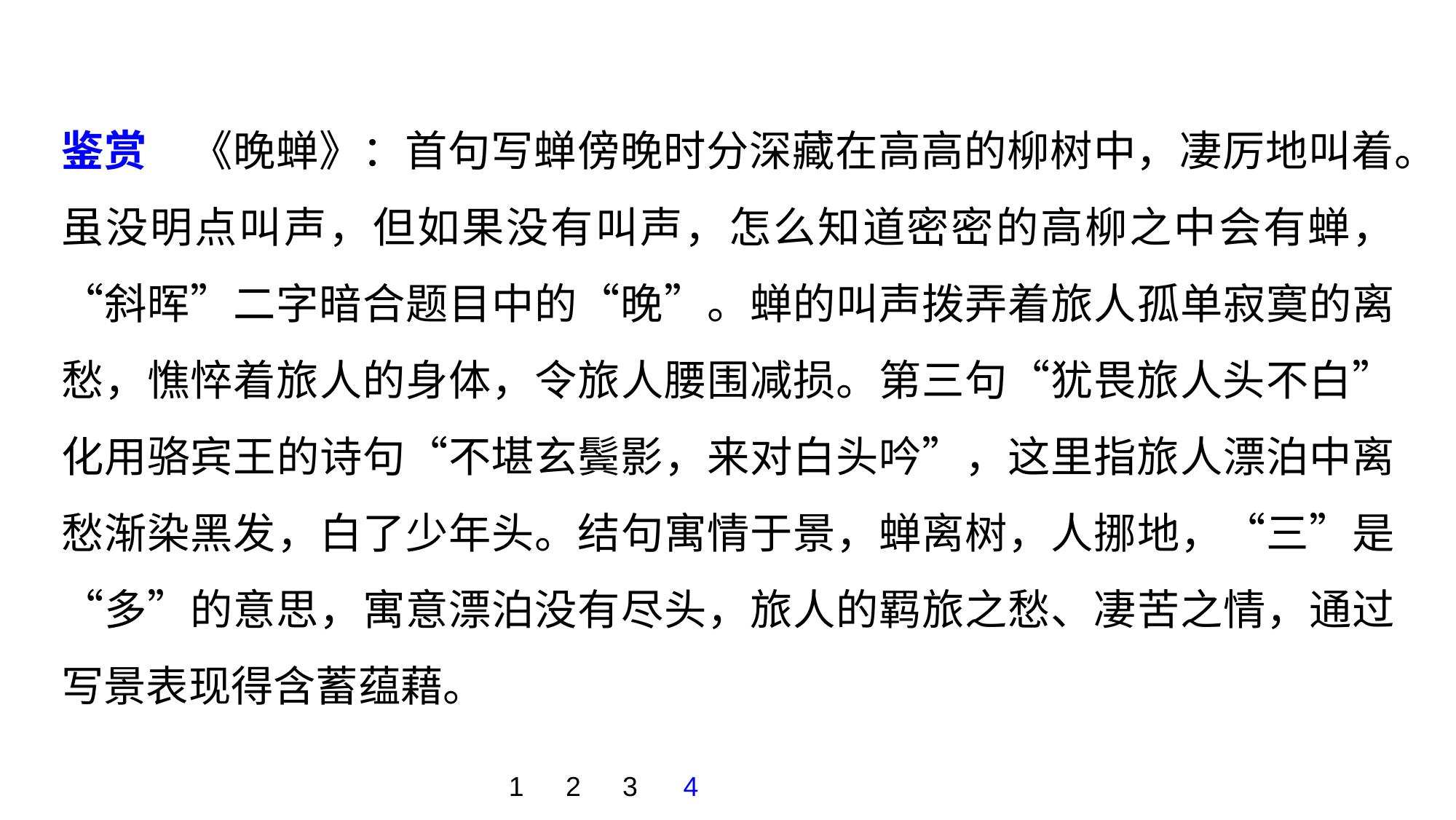

鉴赏　《晚蝉》：首句写蝉傍晚时分深藏在高高的柳树中，凄厉地叫着。虽没明点叫声，但如果没有叫声，怎么知道密密的高柳之中会有蝉，“斜晖”二字暗合题目中的“晚”。蝉的叫声拨弄着旅人孤单寂寞的离愁，憔悴着旅人的身体，令旅人腰围减损。第三句“犹畏旅人头不白”化用骆宾王的诗句“不堪玄鬓影，来对白头吟”，这里指旅人漂泊中离愁渐染黑发，白了少年头。结句寓情于景，蝉离树，人挪地，“三”是“多”的意思，寓意漂泊没有尽头，旅人的羁旅之愁、凄苦之情，通过写景表现得含蓄蕴藉。
1
2
3
4